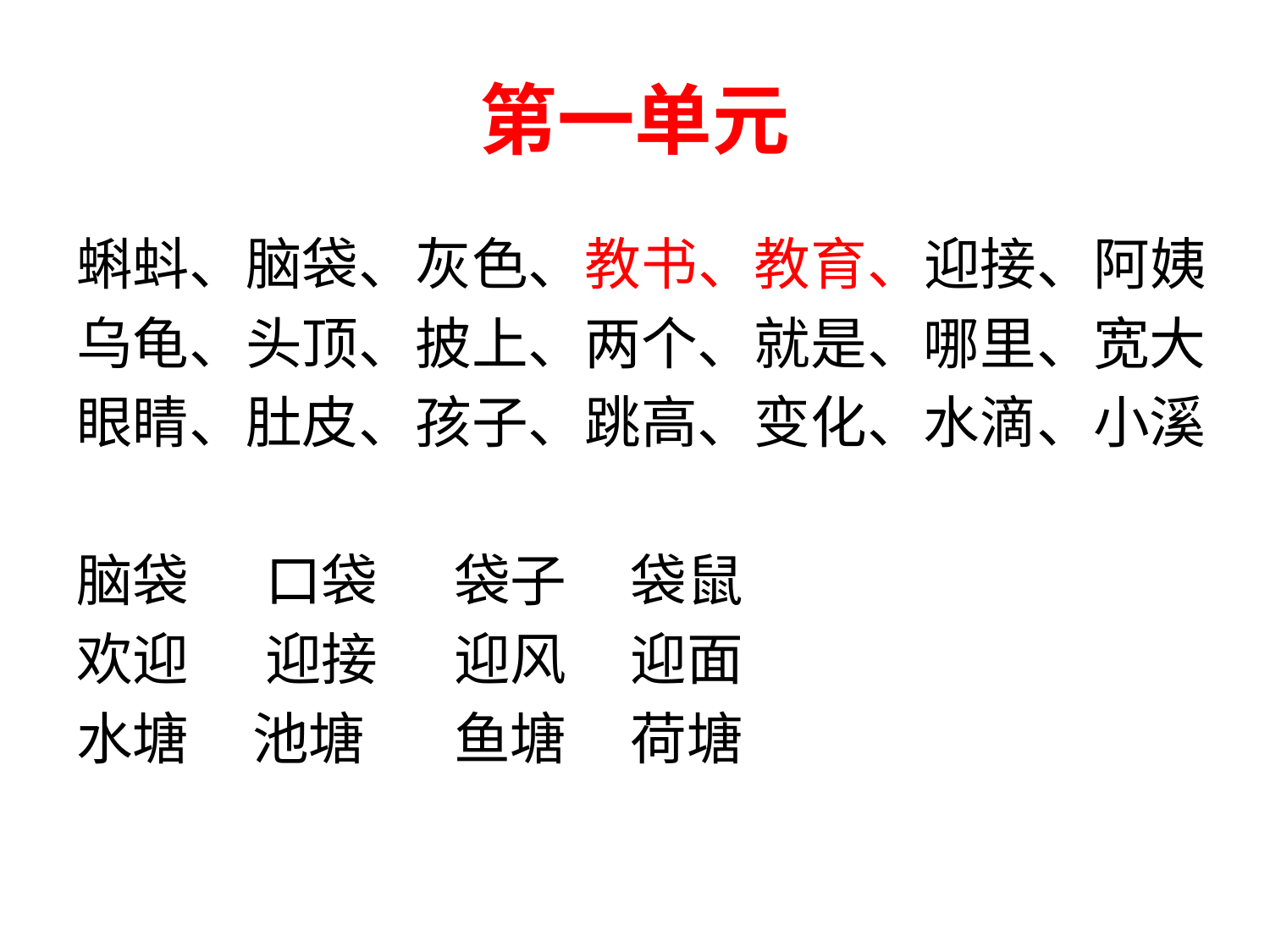

# 第一单元
蝌蚪、脑袋、灰色、教书、教育、迎接、阿姨
乌龟、头顶、披上、两个、就是、哪里、宽大
眼睛、肚皮、孩子、跳高、变化、水滴、小溪

脑袋      口袋      袋子     袋鼠
欢迎      迎接      迎风     迎面
水塘     池塘       鱼塘     荷塘